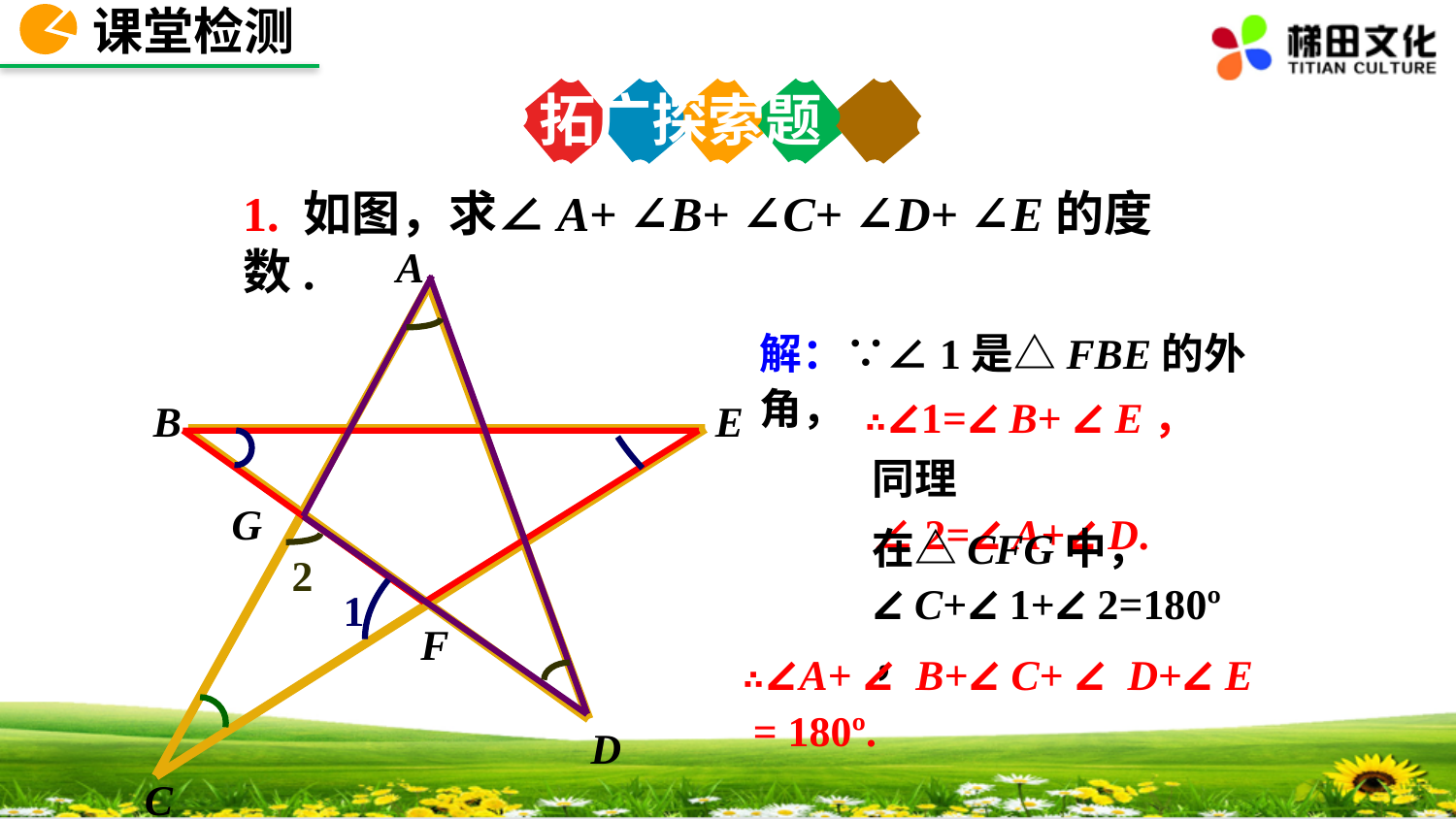

课堂检测

拓广探索题

1. 如图，求∠A+ ∠B+ ∠C+ ∠D+ ∠E的度数.
A

B
E

D
C

解：∵∠1是△FBE的外角，

∴∠1=∠B+ ∠E，

同理∠2=∠A+∠D.
G
在△CFG中，
∠C+∠1+∠2=180º，

2
1

F
∴∠A+ ∠ B+∠C+ ∠ D+∠E
 = 180º.